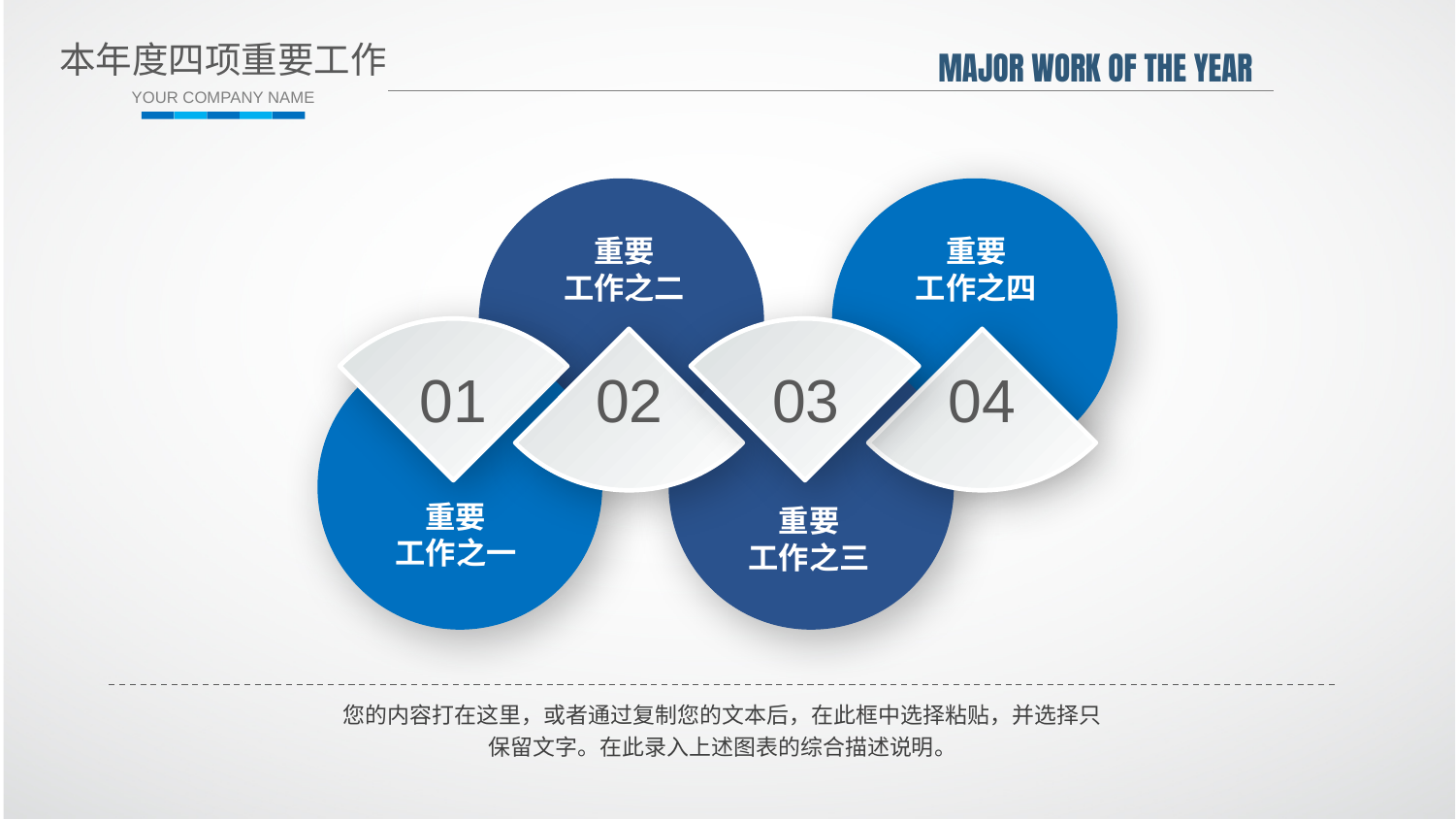

本年度四项重要工作
YOUR COMPANY NAME

MAJOR WORK OF THE YEAR

重要
工作之四
重要
工作之二

01

03

02

04

重要
工作之一
重要
工作之三
您的内容打在这里，或者通过复制您的文本后，在此框中选择粘贴，并选择只保留文字。在此录入上述图表的综合描述说明。